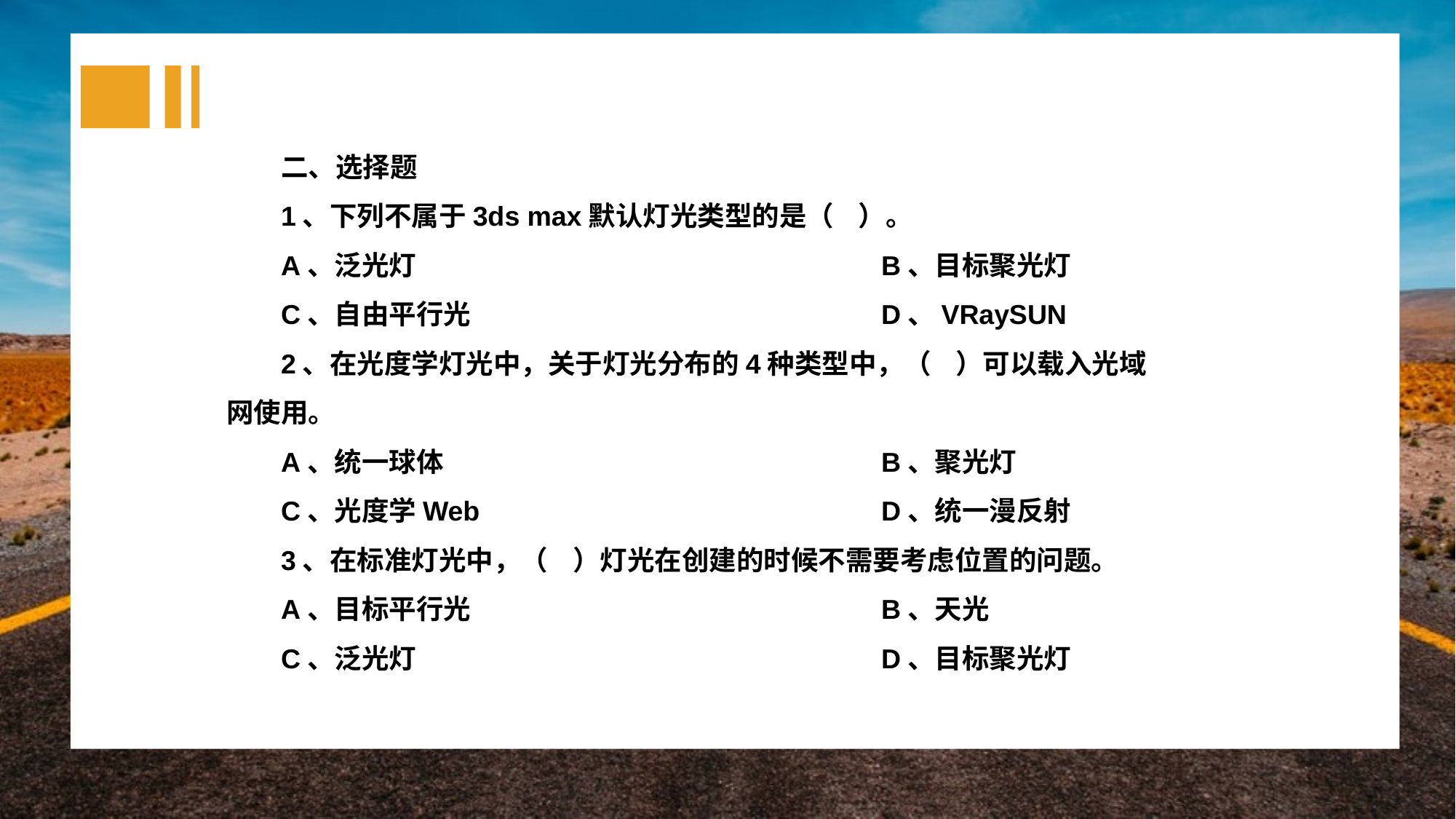

二、选择题
1、下列不属于3ds max默认灯光类型的是（    ）。
A、泛光灯					B、目标聚光灯
C、自由平行光				D、VRaySUN
2、在光度学灯光中，关于灯光分布的4种类型中，（    ）可以载入光域网使用。
A、统一球体					B、聚光灯
C、光度学Web				D、统一漫反射
3、在标准灯光中，（    ）灯光在创建的时候不需要考虑位置的问题。
A、目标平行光				B、天光
C、泛光灯					D、目标聚光灯